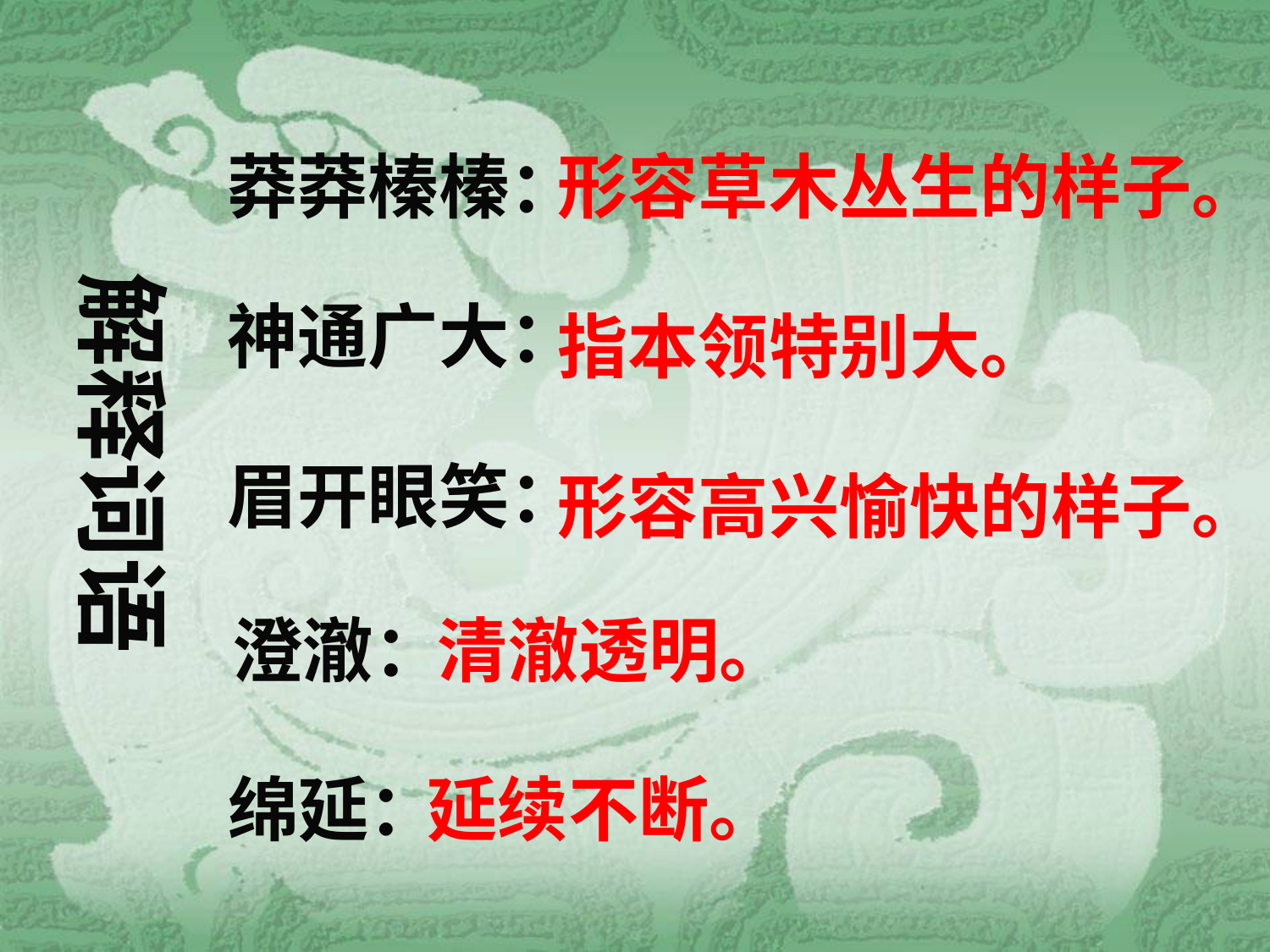

莽莽榛榛：
形容草木丛生的样子。
解释词语
神通广大：
指本领特别大。
眉开眼笑：
形容高兴愉快的样子。
澄澈：
清澈透明。
绵延：
延续不断。